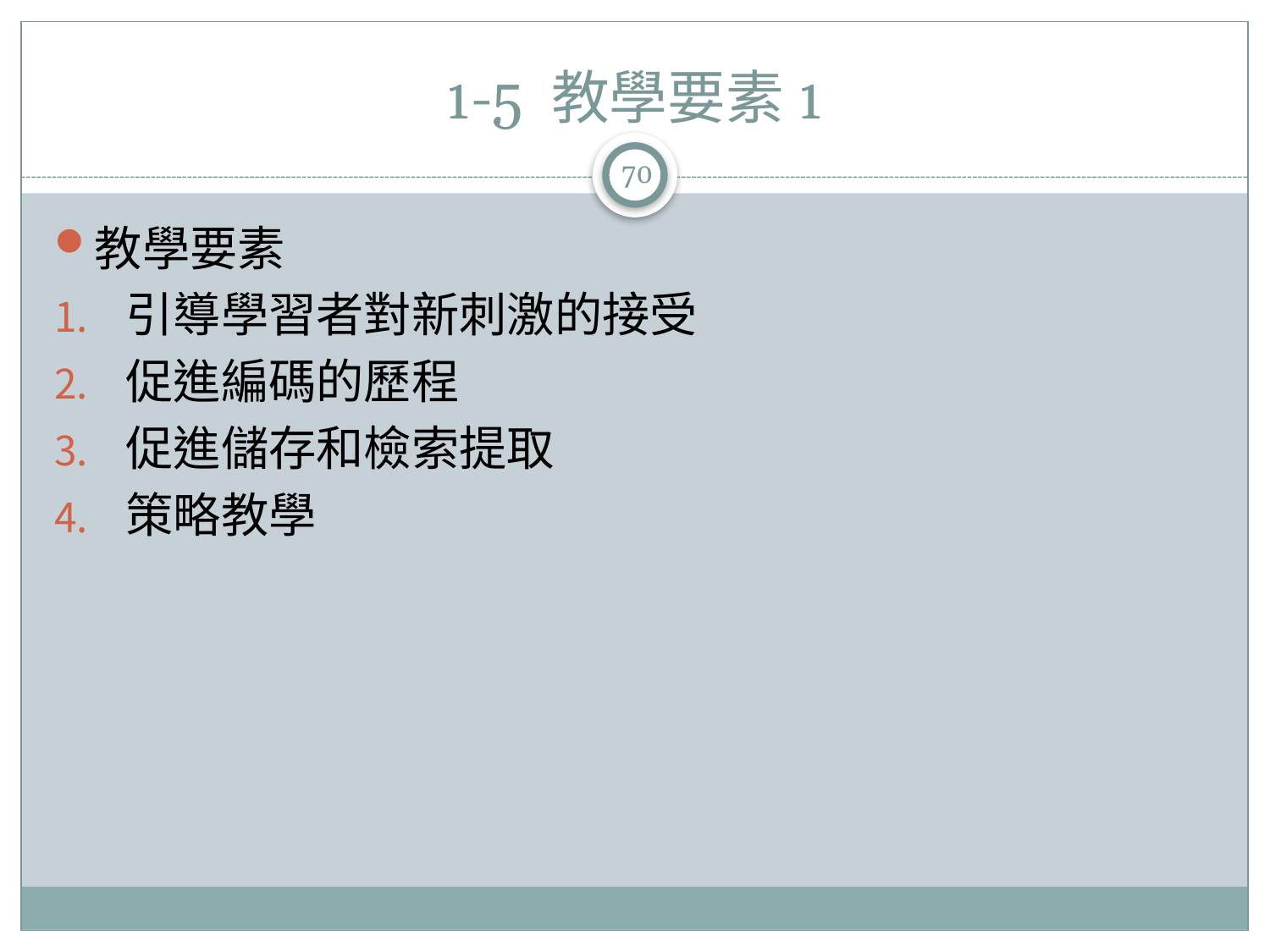

# 1-5 教學要素1
70
教學要素
引導學習者對新刺激的接受
促進編碼的歷程
促進儲存和檢索提取
策略教學